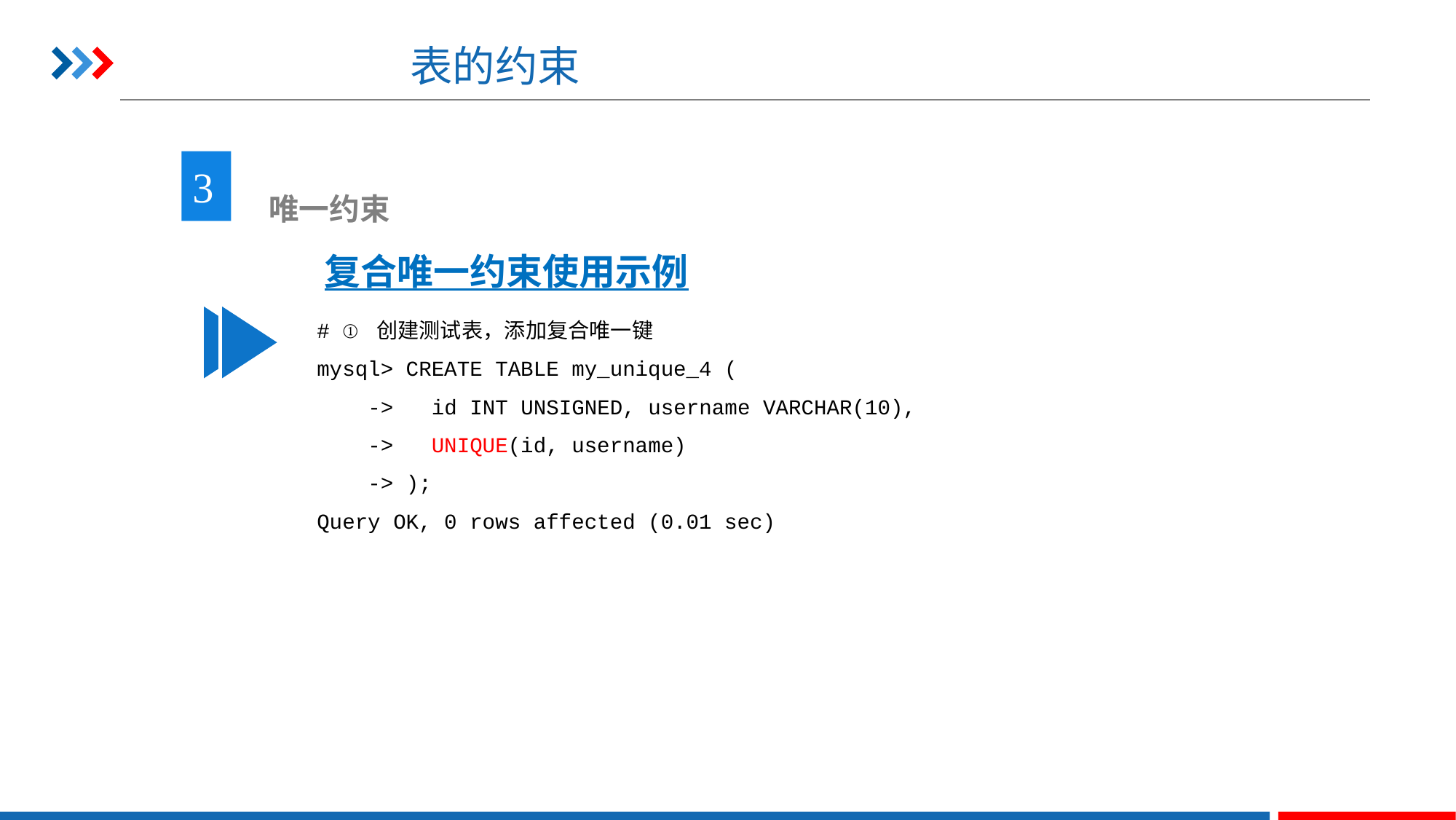

# 表的约束

3
  唯一约束
复合唯一约束使用示例
# ① 创建测试表，添加复合唯一键
mysql> CREATE TABLE my_unique_4 (
    ->   id INT UNSIGNED, username VARCHAR(10),
    ->   UNIQUE(id, username)
    -> );
Query OK, 0 rows affected (0.01 sec)